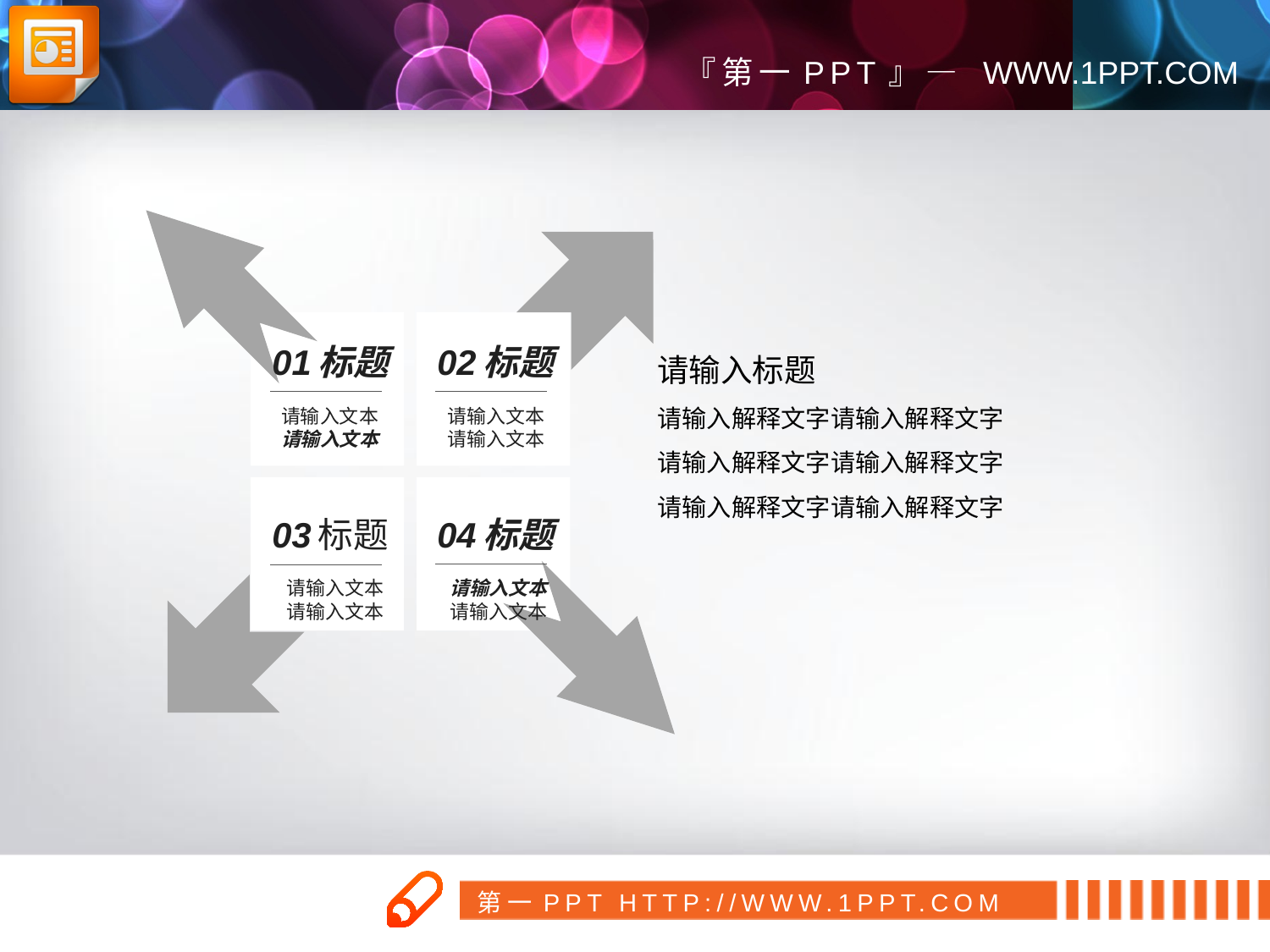

01
标题
02
标题

请输入文本
请输入文本
请输入文本
请输入文本

03
标题
04
标题

请输入文本
请输入文本

请输入文本
请输入文本
请输入标题
请输入解释文字请输入解释文字
请输入解释文字请输入解释文字
请输入解释文字请输入解释文字